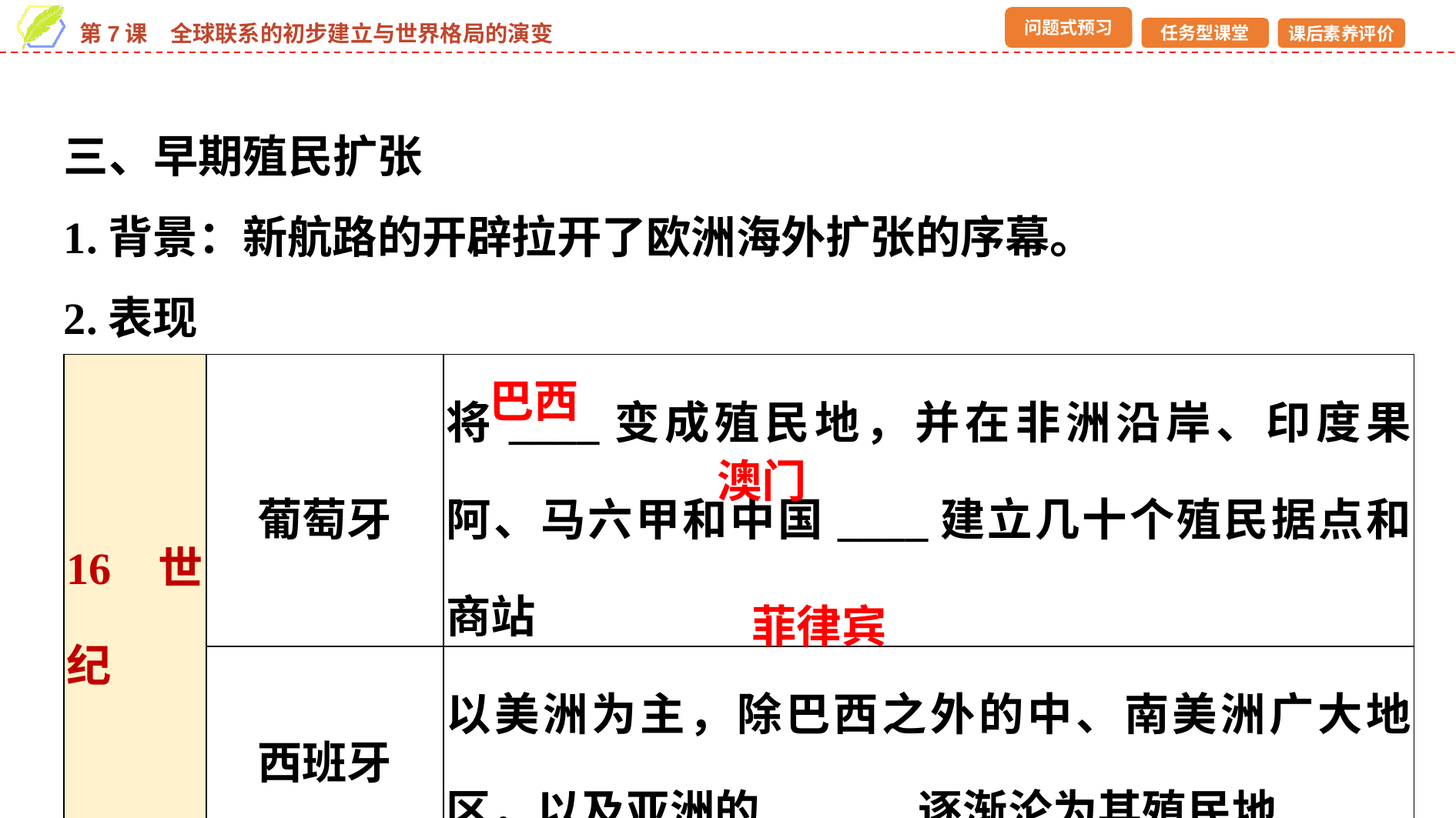

三、早期殖民扩张
1.背景：新航路的开辟拉开了欧洲海外扩张的序幕。
2.表现
| 16世纪 | 葡萄牙 | 将\_\_\_\_变成殖民地，并在非洲沿岸、印度果阿、马六甲和中国\_\_\_\_建立几十个殖民据点和商站 |
| --- | --- | --- |
|  | 西班牙 | 以美洲为主，除巴西之外的中、南美洲广大地区，以及亚洲的\_\_\_\_\_\_逐渐沦为其殖民地 |
| 17世纪 | 荷、法、英 | 在亚洲、非洲、北美洲建立了多个殖民地 |
巴西
澳门
菲律宾